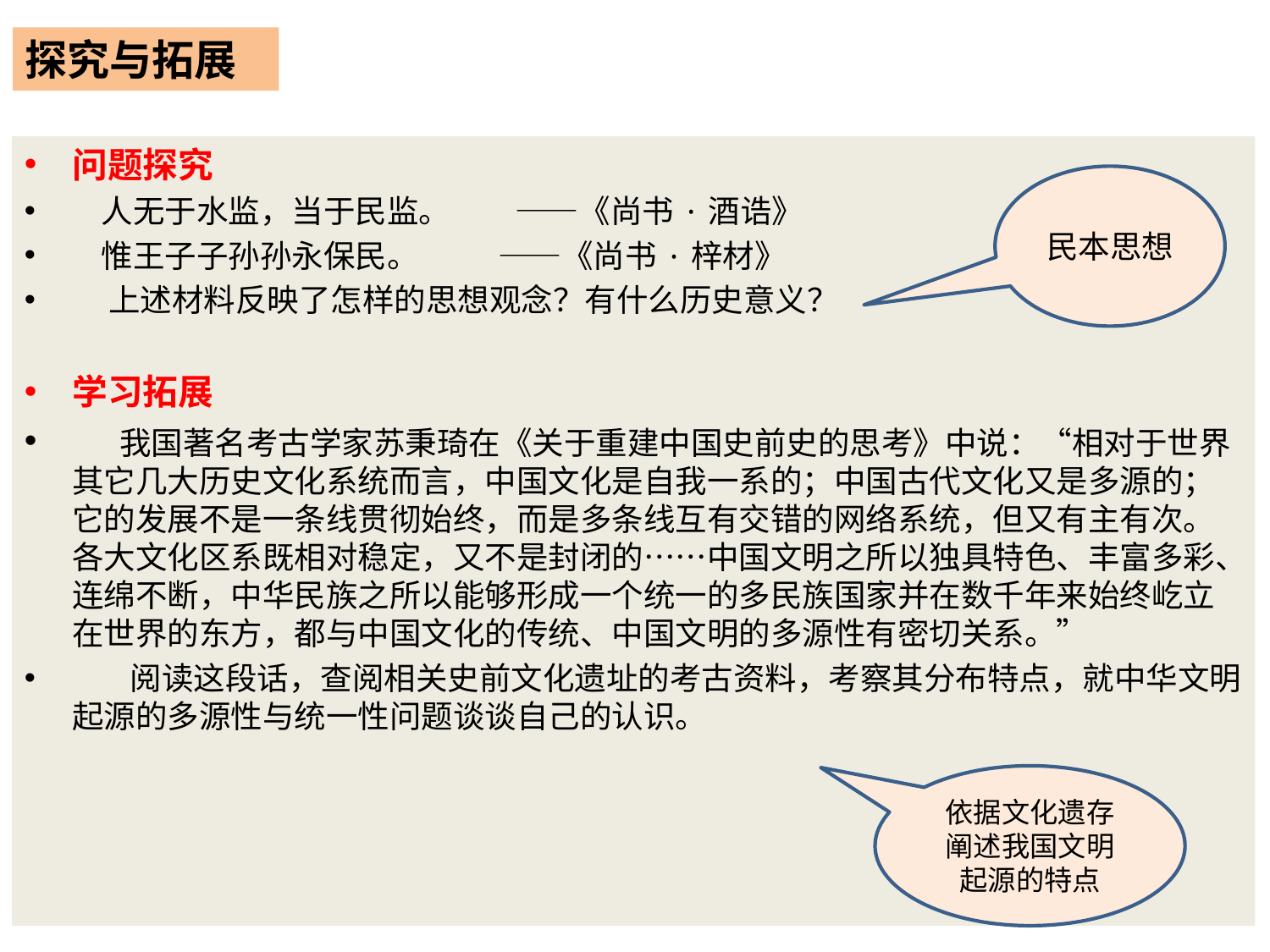

探究与拓展
问题探究
   人无于水监，当于民监。         ——《尚书·酒诰》
   惟王子子孙孙永保民。           ——《尚书·梓材》
    上述材料反映了怎样的思想观念？有什么历史意义？

学习拓展
     我国著名考古学家苏秉琦在《关于重建中国史前史的思考》中说：“相对于世界其它几大历史文化系统而言，中国文化是自我一系的；中国古代文化又是多源的；它的发展不是一条线贯彻始终，而是多条线互有交错的网络系统，但又有主有次。各大文化区系既相对稳定，又不是封闭的……中国文明之所以独具特色、丰富多彩、连绵不断，中华民族之所以能够形成一个统一的多民族国家并在数千年来始终屹立在世界的东方，都与中国文化的传统、中国文明的多源性有密切关系。”
       阅读这段话，查阅相关史前文化遗址的考古资料，考察其分布特点，就中华文明起源的多源性与统一性问题谈谈自己的认识。
民本思想
依据文化遗存阐述我国文明起源的特点